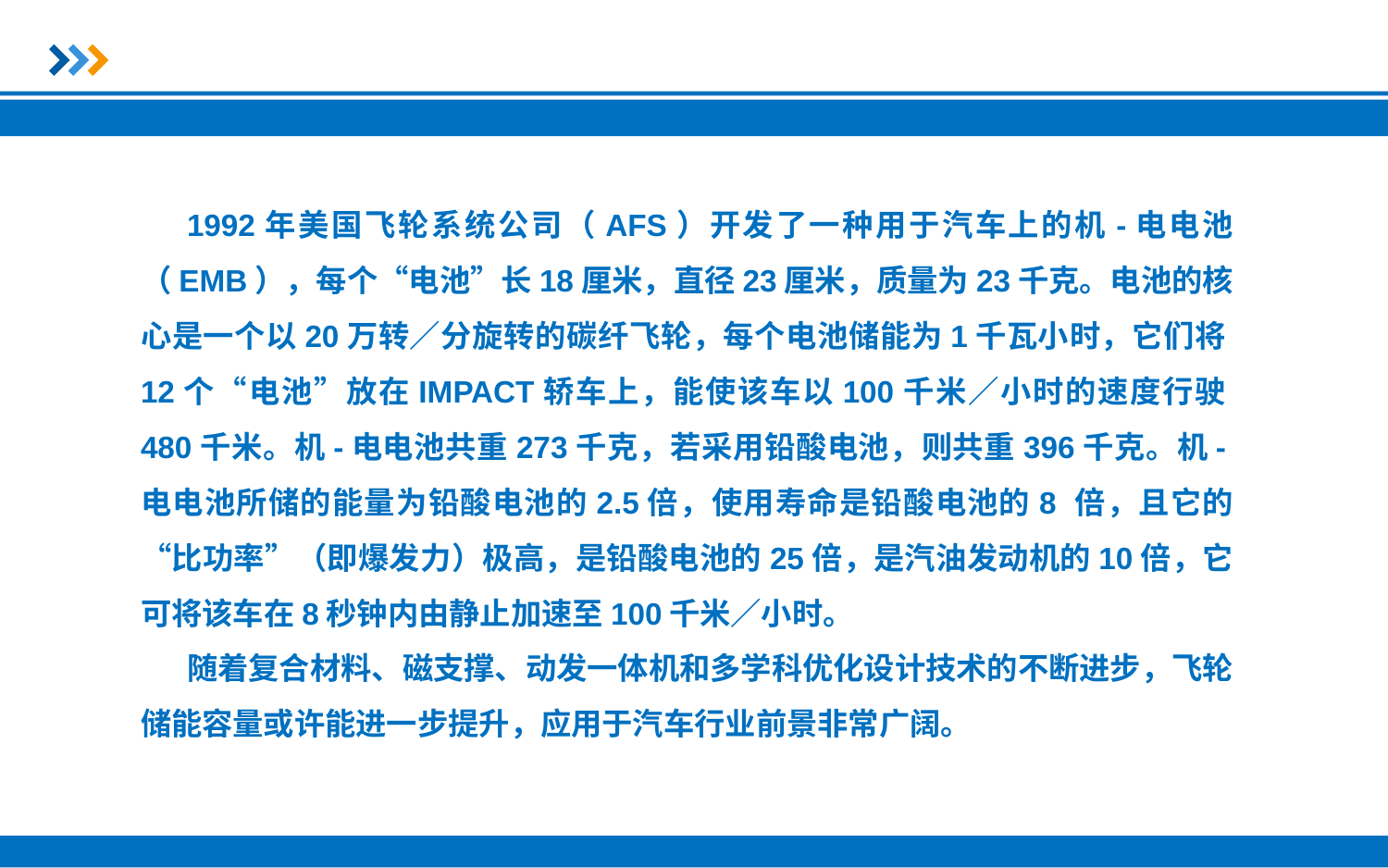

1992年美国飞轮系统公司（AFS）开发了一种用于汽车上的机-电电池（EMB），每个“电池”长18厘米，直径23厘米，质量为23千克。电池的核心是一个以20万转／分旋转的碳纤飞轮，每个电池储能为1千瓦小时，它们将12个“电池”放在IMPACT轿车上，能使该车以100千米／小时的速度行驶480千米。机-电电池共重273千克，若采用铅酸电池，则共重396千克。机-电电池所储的能量为铅酸电池的2.5倍，使用寿命是铅酸电池的8 倍，且它的“比功率”（即爆发力）极高，是铅酸电池的25倍，是汽油发动机的10倍，它可将该车在8秒钟内由静止加速至100千米／小时。
随着复合材料、磁支撑、动发一体机和多学科优化设计技术的不断进步，飞轮储能容量或许能进一步提升，应用于汽车行业前景非常广阔。